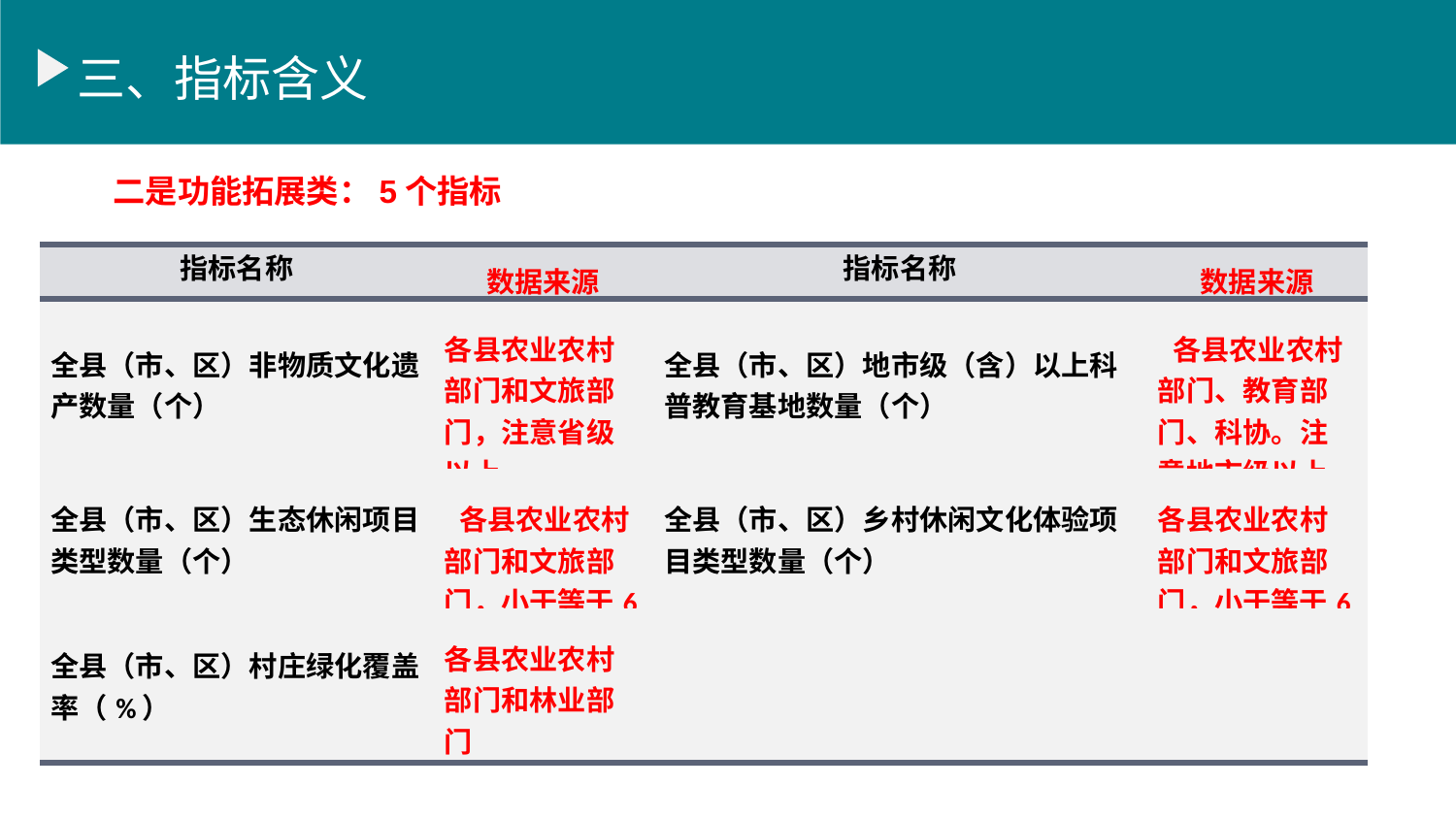

三、指标含义

 二是功能拓展类：5个指标

| 指标名称 | 数据来源 | 指标名称 | 数据来源 |
| --- | --- | --- | --- |
| 全县（市、区）非物质文化遗产数量（个） | 各县农业农村部门和文旅部门，注意省级以上 | 全县（市、区）地市级（含）以上科普教育基地数量（个） | 各县农业农村部门、教育部门、科协。注意地市级以上。 |
| 全县（市、区）生态休闲项目类型数量（个） | 各县农业农村部门和文旅部门，小于等于6 | 全县（市、区）乡村休闲文化体验项目类型数量（个） | 各县农业农村部门和文旅部门，小于等于6 |
| 全县（市、区）村庄绿化覆盖率（%） | 各县农业农村部门和林业部门 |  |  |